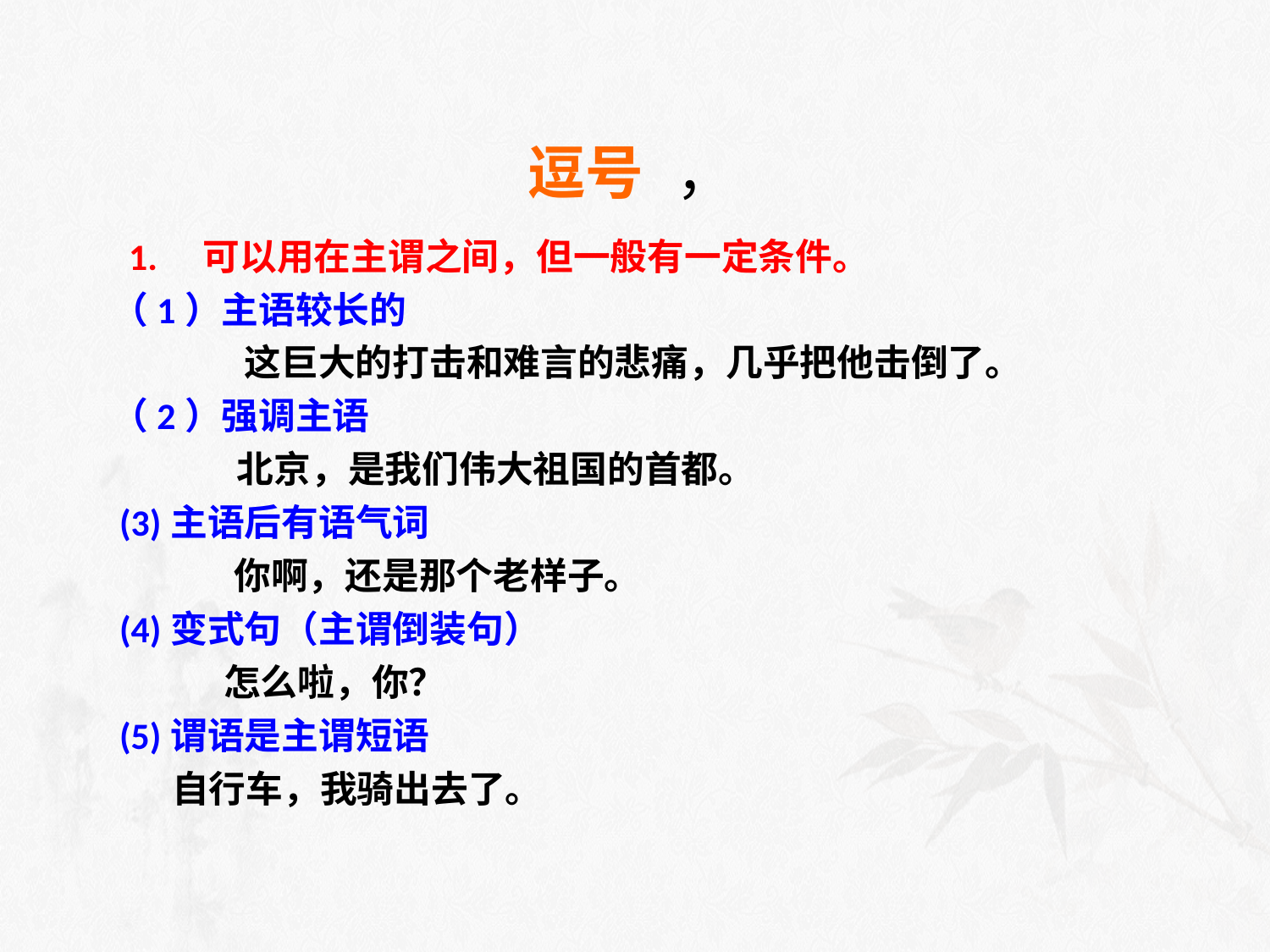

# 逗号  ，
  1.    可以用在主谓之间，但一般有一定条件。
（1）主语较长的
            这巨大的打击和难言的悲痛，几乎把他击倒了。
（2）强调主语
             北京，是我们伟大祖国的首都。
 (3)主语后有语气词
           你啊，还是那个老样子。
 (4)变式句（主谓倒装句）
          怎么啦，你？
 (5)谓语是主谓短语
      自行车，我骑出去了。